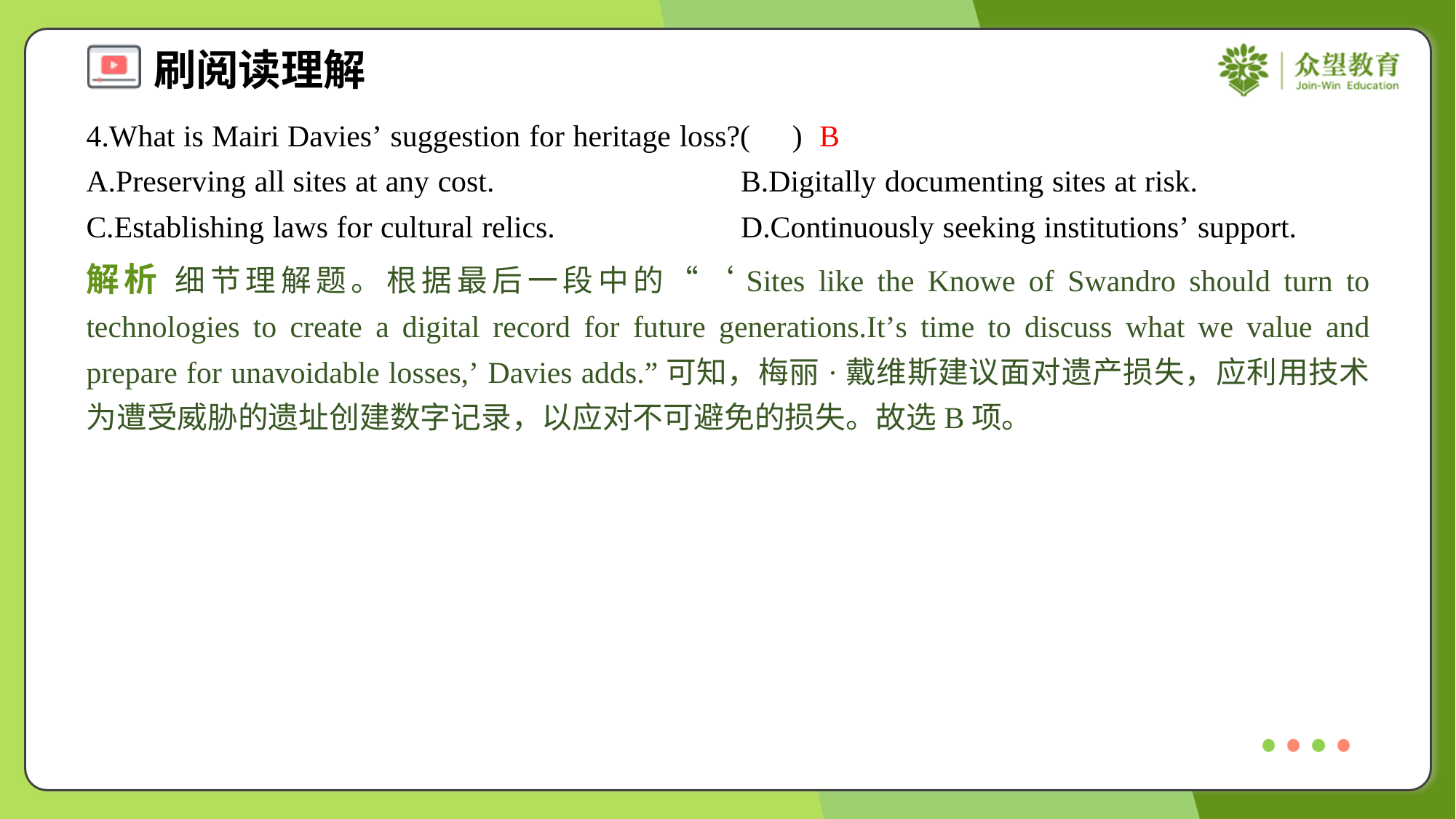

4.What is Mairi Davies’ suggestion for heritage loss?(     )
B
A.Preserving all sites at any cost.	B.Digitally documenting sites at risk.
C.Establishing laws for cultural relics.	D.Continuously seeking institutions’ support.
解析 细节理解题。根据最后一段中的“‘Sites like the Knowe of Swandro should turn to technologies to create a digital record for future generations.It’s time to discuss what we value and prepare for unavoidable losses,’ Davies adds.”可知，梅丽·戴维斯建议面对遗产损失，应利用技术为遭受威胁的遗址创建数字记录，以应对不可避免的损失。故选B项。